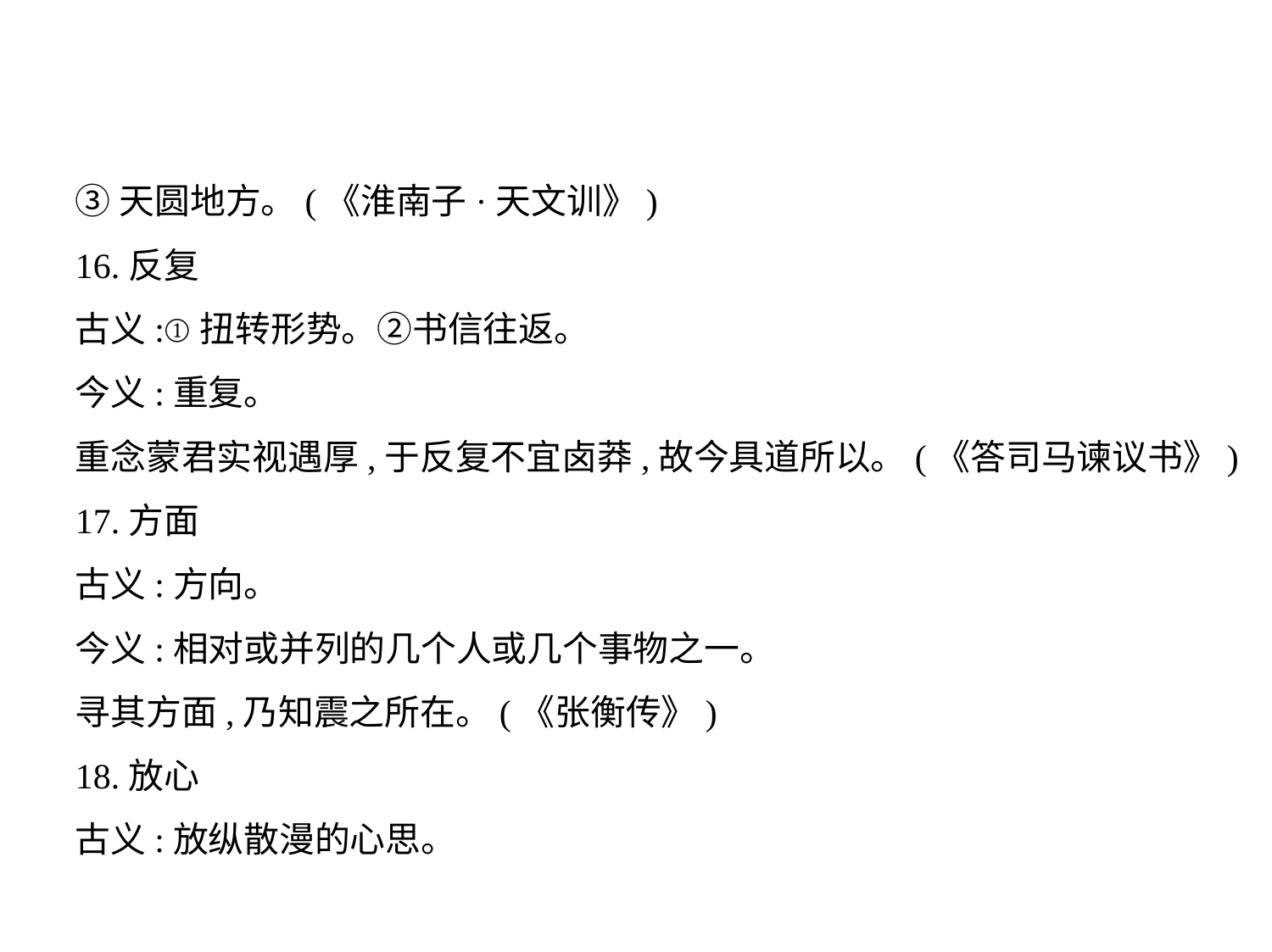

③天圆地方。(《淮南子·天文训》)
16.反复
古义:①扭转形势。②书信往返。
今义:重复。
重念蒙君实视遇厚,于反复不宜卤莽,故今具道所以。(《答司马谏议书》)
17.方面
古义:方向。
今义:相对或并列的几个人或几个事物之一。
寻其方面,乃知震之所在。(《张衡传》)
18.放心
古义:放纵散漫的心思。